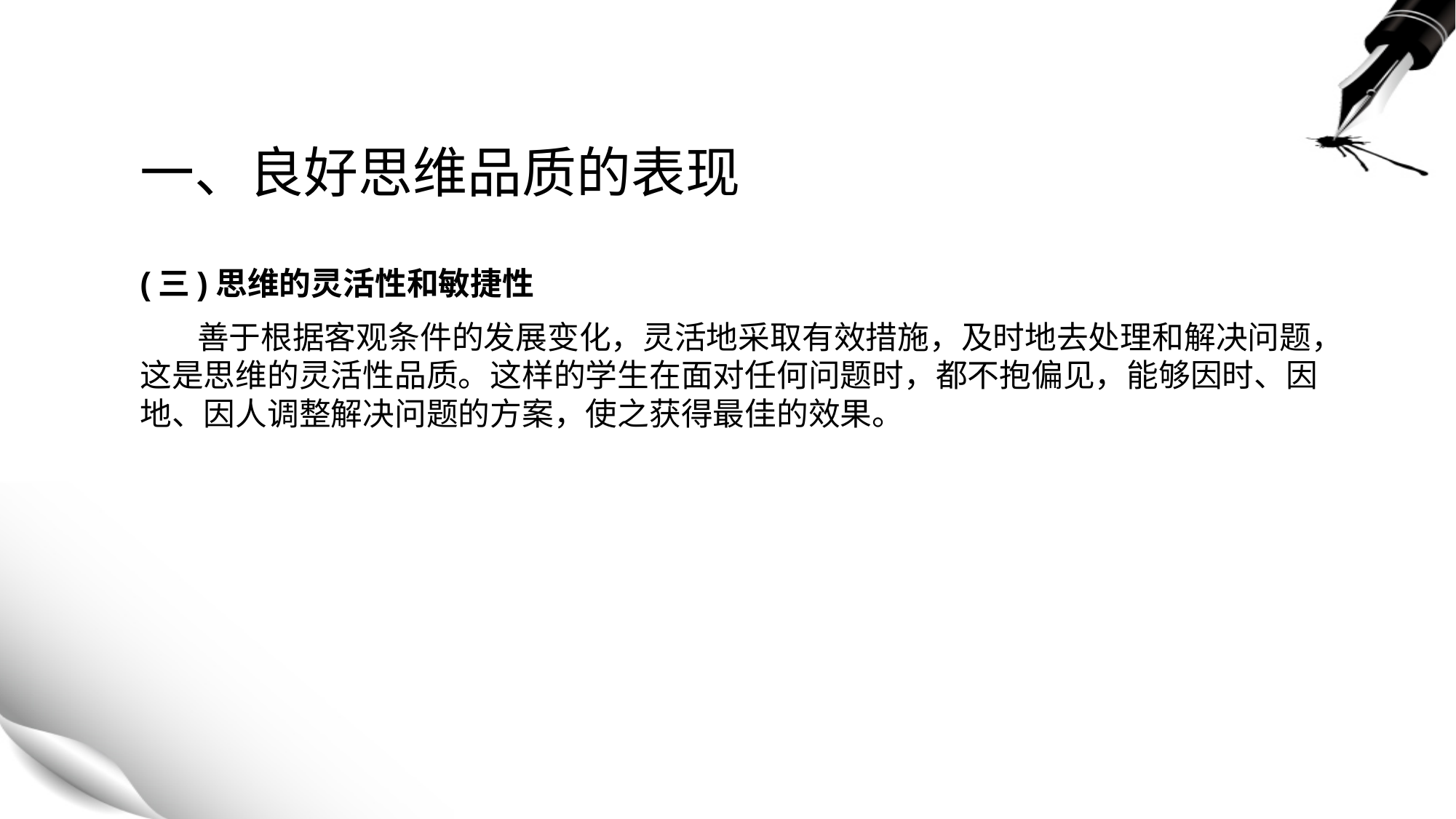

# 一、良好思维品质的表现
(三)思维的灵活性和敏捷性
       善于根据客观条件的发展变化，灵活地采取有效措施，及时地去处理和解决问题，这是思维的灵活性品质。这样的学生在面对任何问题时，都不抱偏见，能够因时、因地、因人调整解决问题的方案，使之获得最佳的效果。